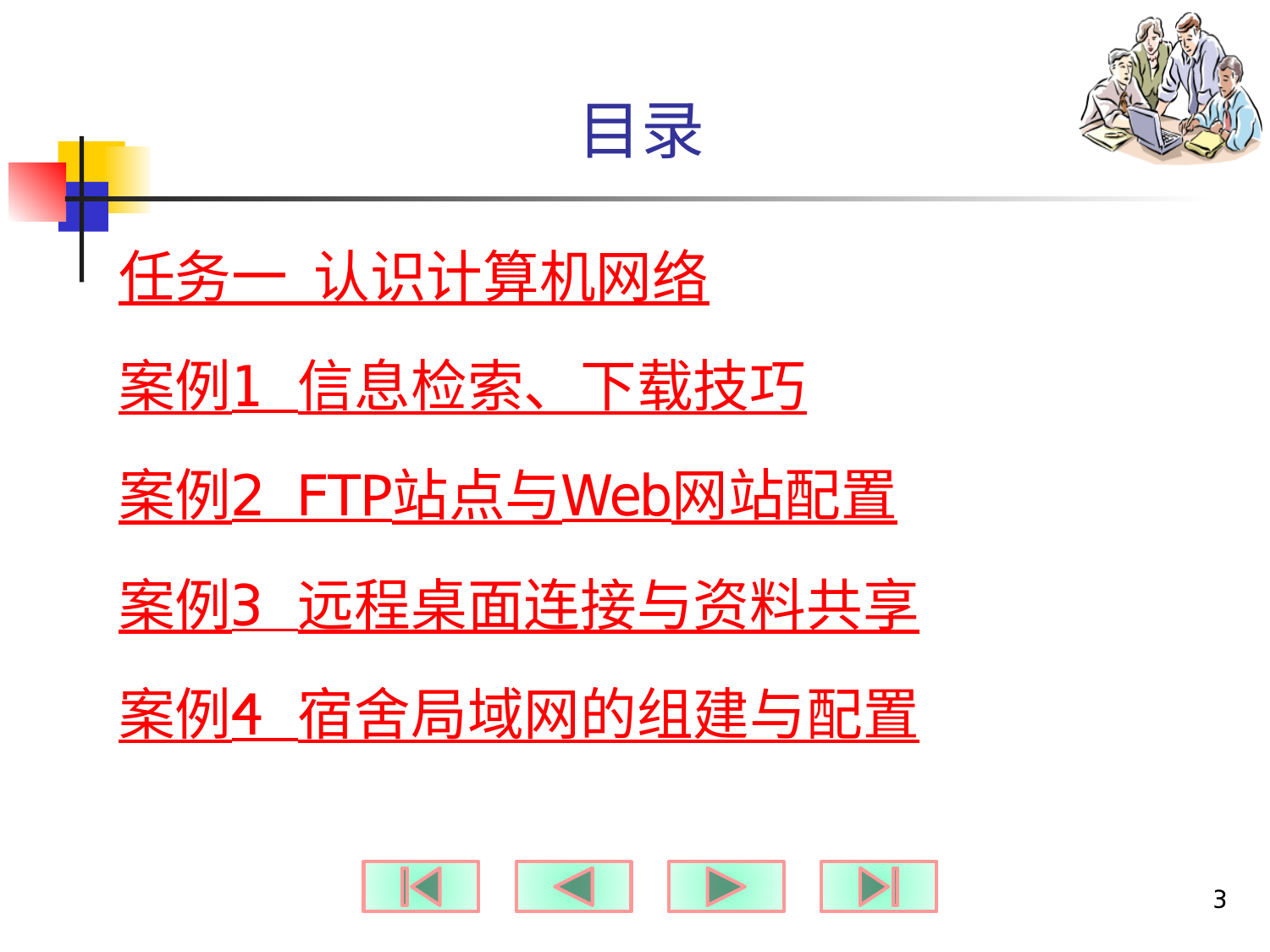

# 目录
任务一  认识计算机网络
案例1  信息检索、下载技巧
案例2  FTP站点与Web网站配置
案例3  远程桌面连接与资料共享
案例4  宿舍局域网的组建与配置
3